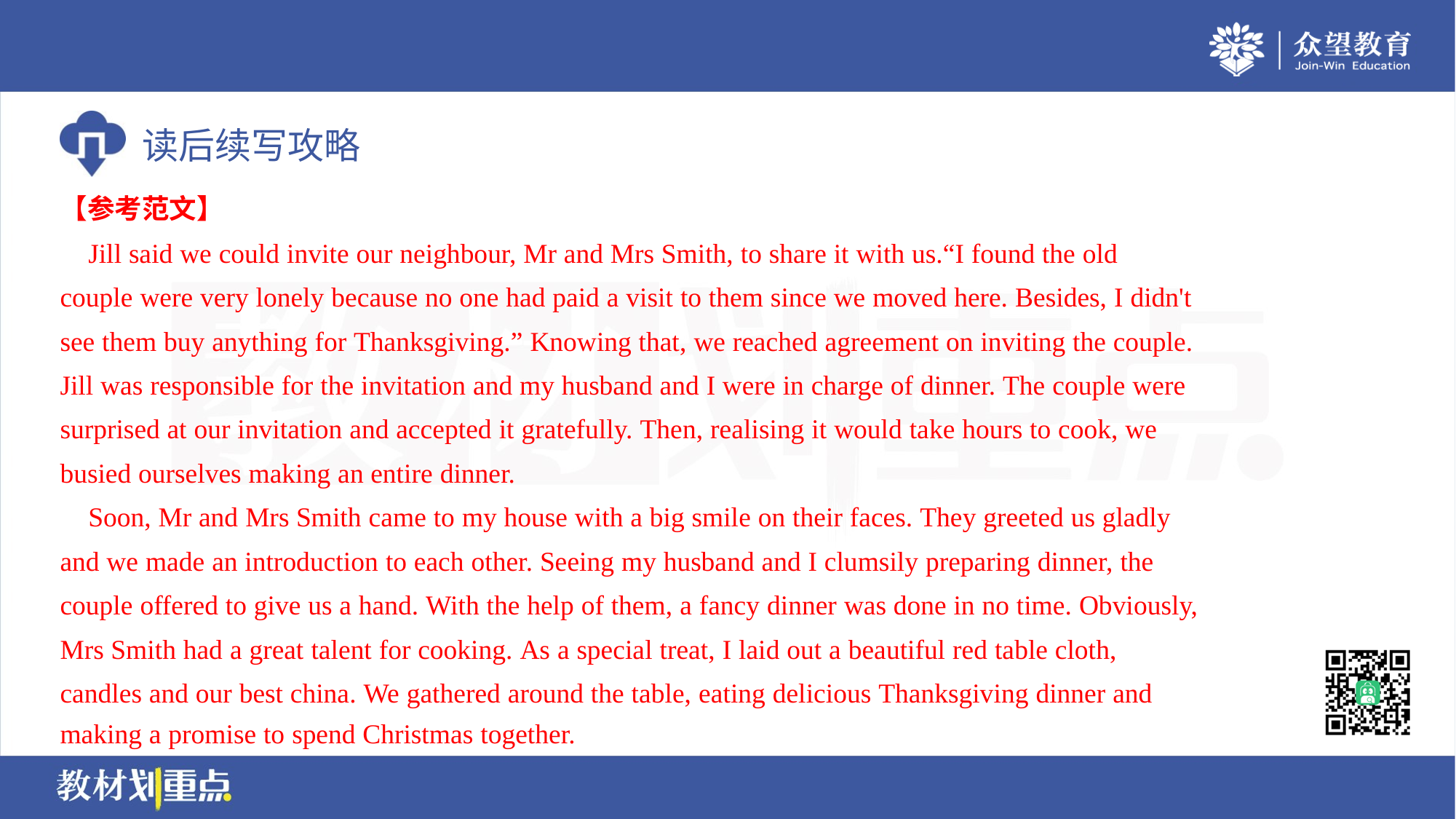

【参考范文】
    Jill said we could invite our neighbour, Mr and Mrs Smith, to share it with us.“I found the old
couple were very lonely because no one had paid a visit to them since we moved here. Besides, I didn't
see them buy anything for Thanksgiving.” Knowing that, we reached agreement on inviting the couple.
Jill was responsible for the invitation and my husband and I were in charge of dinner. The couple were
surprised at our invitation and accepted it gratefully. Then, realising it would take hours to cook, we
busied ourselves making an entire dinner.
    Soon, Mr and Mrs Smith came to my house with a big smile on their faces. They greeted us gladly
and we made an introduction to each other. Seeing my husband and I clumsily preparing dinner, the
couple offered to give us a hand. With the help of them, a fancy dinner was done in no time. Obviously,
Mrs Smith had a great talent for cooking. As a special treat, I laid out a beautiful red table cloth,
candles and our best china. We gathered around the table, eating delicious Thanksgiving dinner and
making a promise to spend Christmas together.